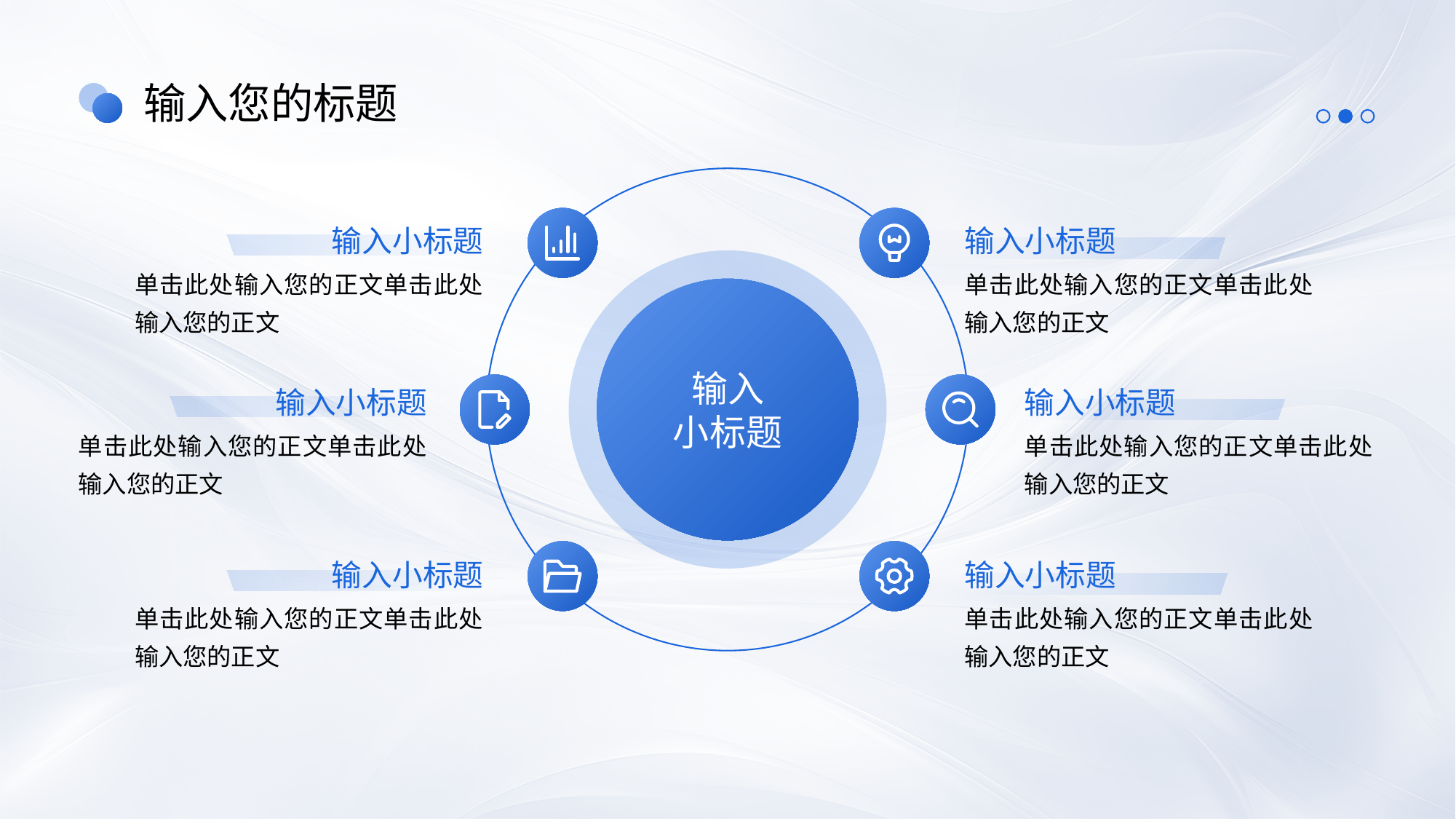

输入您的标题

输入小标题

单击此处输入您的正文单击此处输入您的正文
输入小标题

单击此处输入您的正文单击此处输入您的正文

输入
小标题

输入小标题

单击此处输入您的正文单击此处输入您的正文
输入小标题

单击此处输入您的正文单击此处输入您的正文

输入小标题

单击此处输入您的正文单击此处输入您的正文
输入小标题

单击此处输入您的正文单击此处输入您的正文